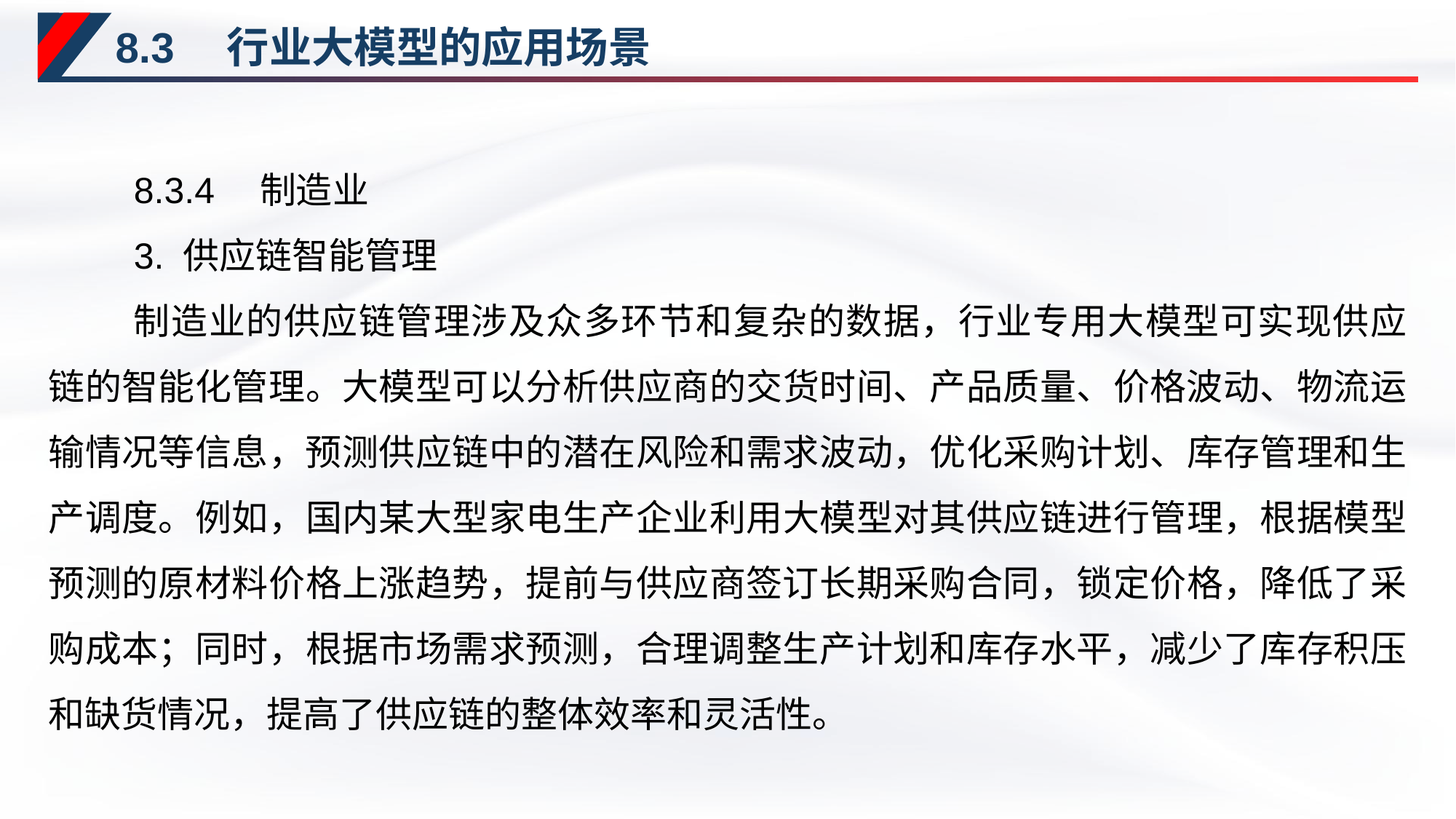

# 8.3　行业大模型的应用场景
8.3.4　制造业
3. 供应链智能管理
制造业的供应链管理涉及众多环节和复杂的数据，行业专用大模型可实现供应链的智能化管理。大模型可以分析供应商的交货时间、产品质量、价格波动、物流运输情况等信息，预测供应链中的潜在风险和需求波动，优化采购计划、库存管理和生产调度。例如，国内某大型家电生产企业利用大模型对其供应链进行管理，根据模型预测的原材料价格上涨趋势，提前与供应商签订长期采购合同，锁定价格，降低了采购成本；同时，根据市场需求预测，合理调整生产计划和库存水平，减少了库存积压和缺货情况，提高了供应链的整体效率和灵活性。